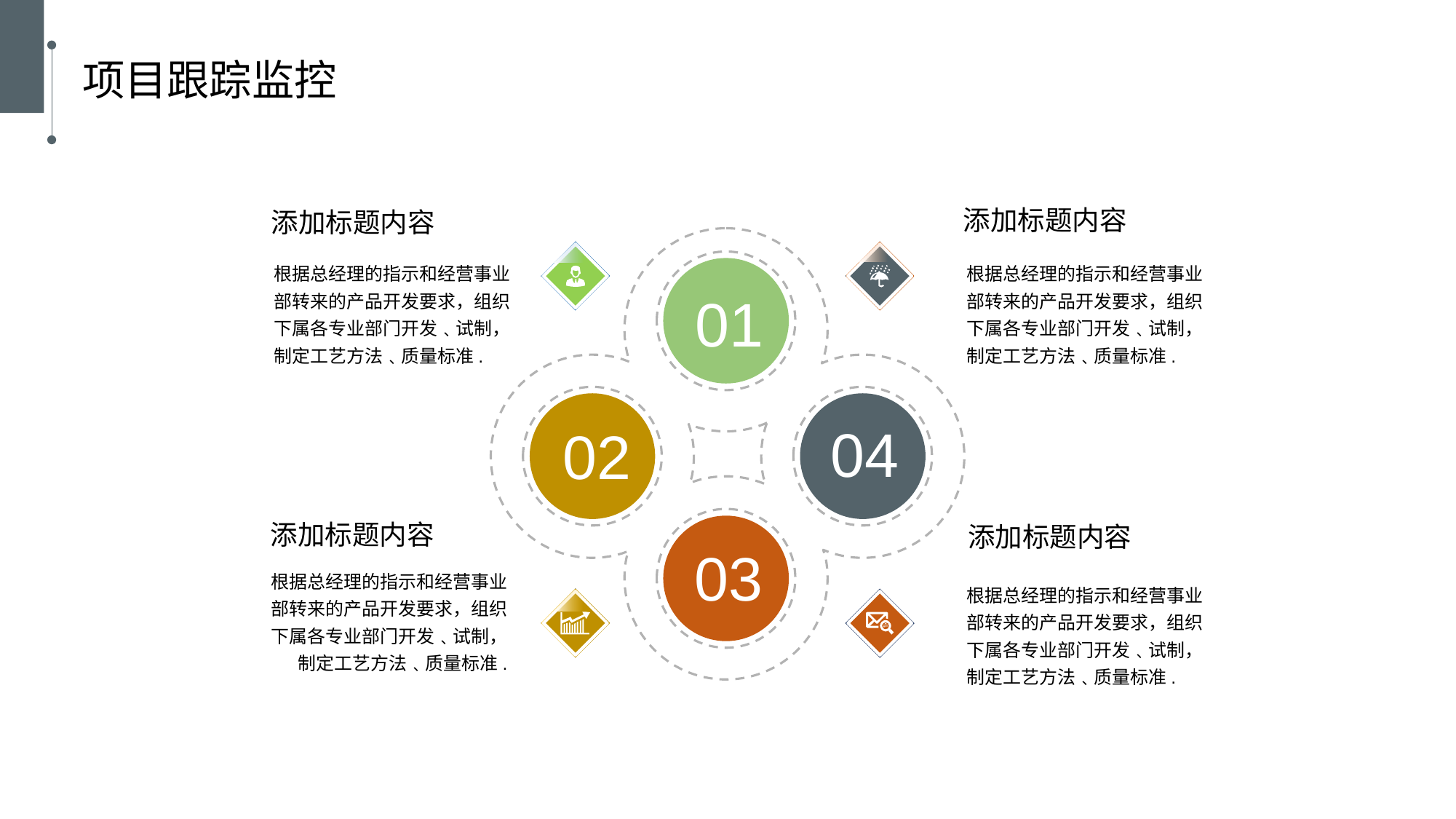

项目跟踪监控
添加标题内容
添加标题内容

根据总经理的指示和经营事业部转来的产品开发要求，组织下属各专业部门开发﹑试制，制定工艺方法﹑质量标准.
根据总经理的指示和经营事业部转来的产品开发要求，组织下属各专业部门开发﹑试制，制定工艺方法﹑质量标准.

01

04
02

添加标题内容
添加标题内容

03
根据总经理的指示和经营事业部转来的产品开发要求，组织下属各专业部门开发﹑试制，制定工艺方法﹑质量标准.
根据总经理的指示和经营事业部转来的产品开发要求，组织下属各专业部门开发﹑试制，制定工艺方法﹑质量标准.

.